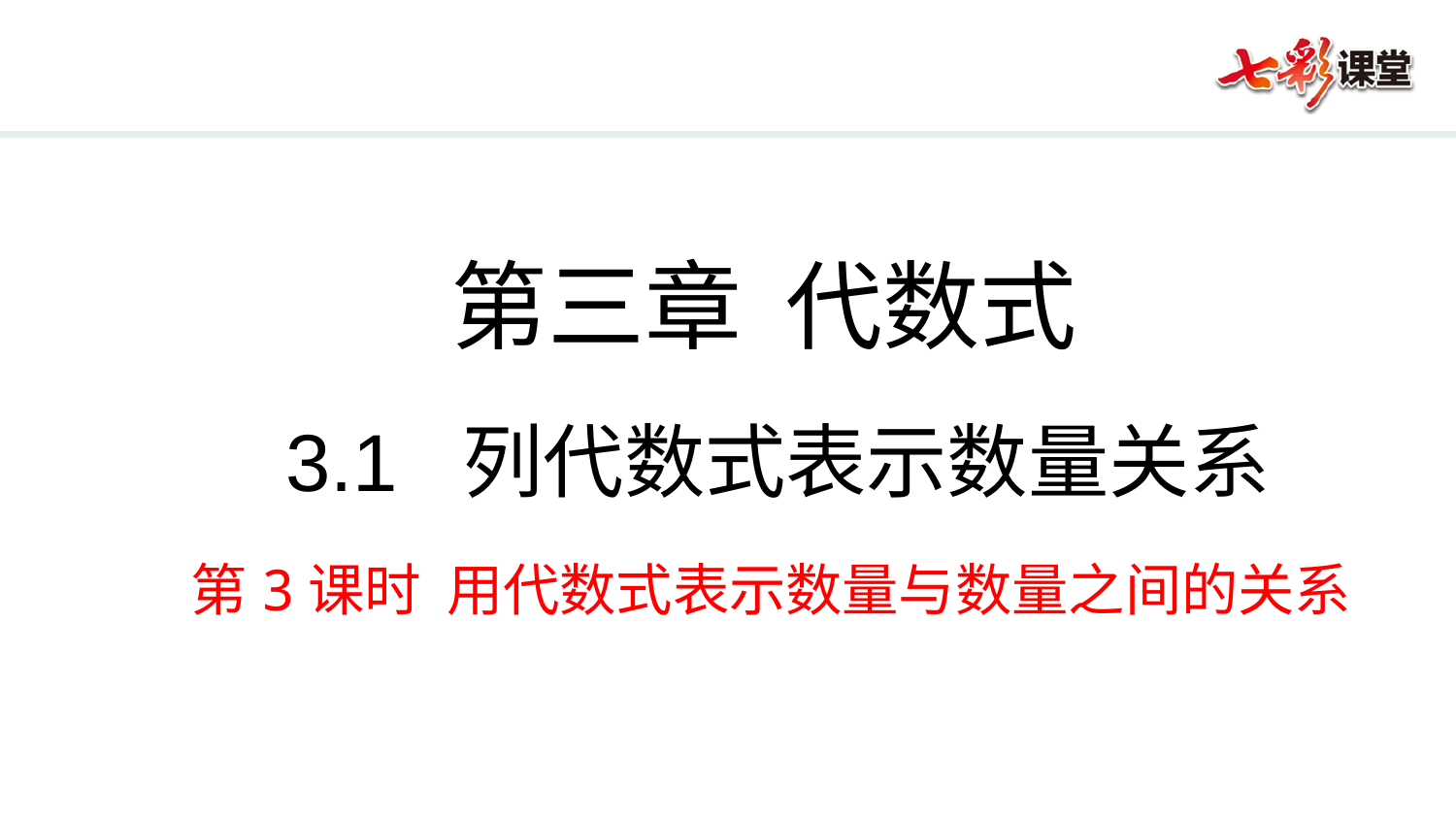

第三章  代数式
3.1  列代数式表示数量关系
第3课时  用代数式表示数量与数量之间的关系